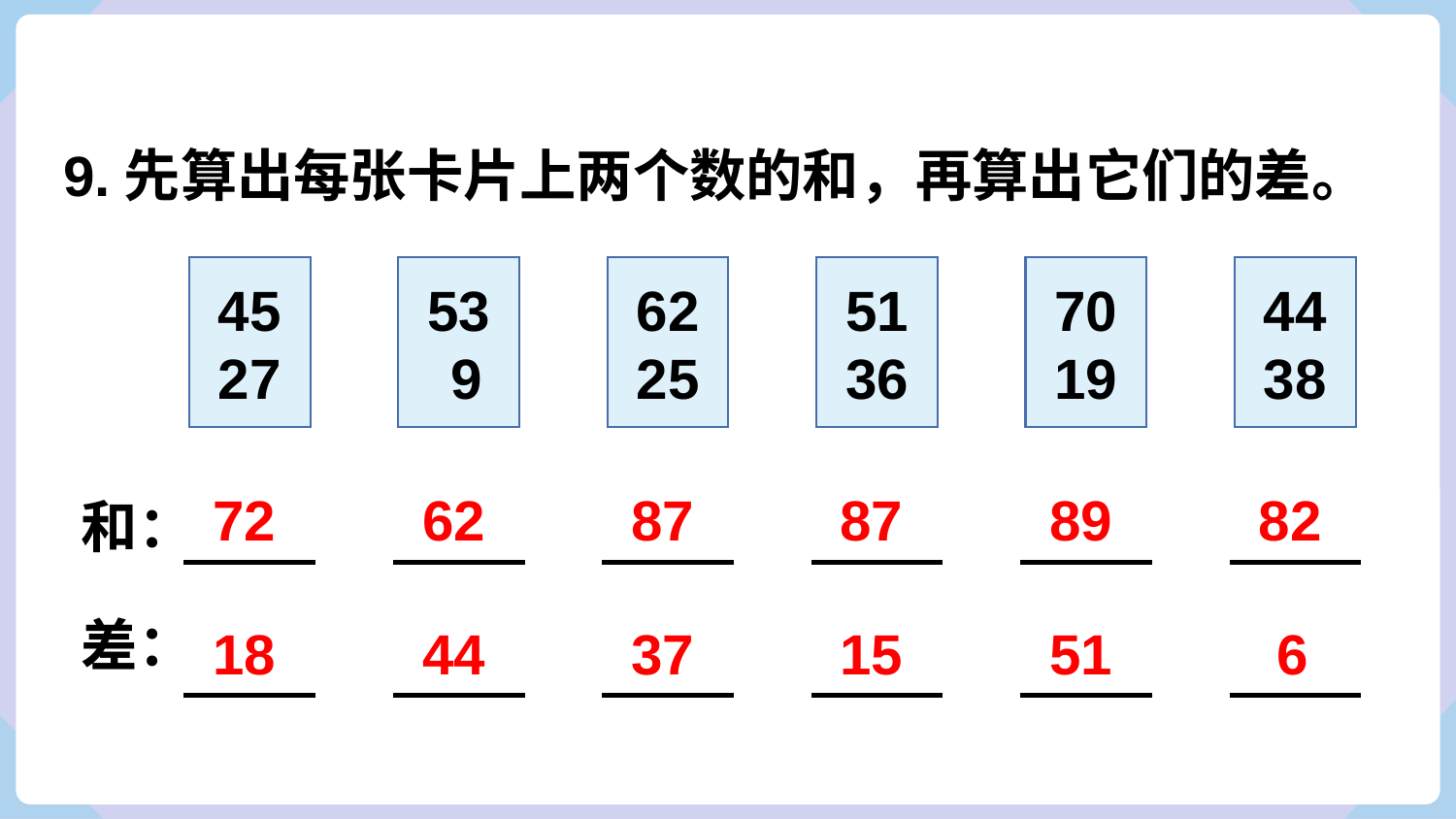

9.先算出每张卡片上两个数的和，再算出它们的差。
45
27
53
 9
62
25
51
36
70
19
44
38
72
62
87
87
89
82
和：
差：
18
44
37
15
51
6